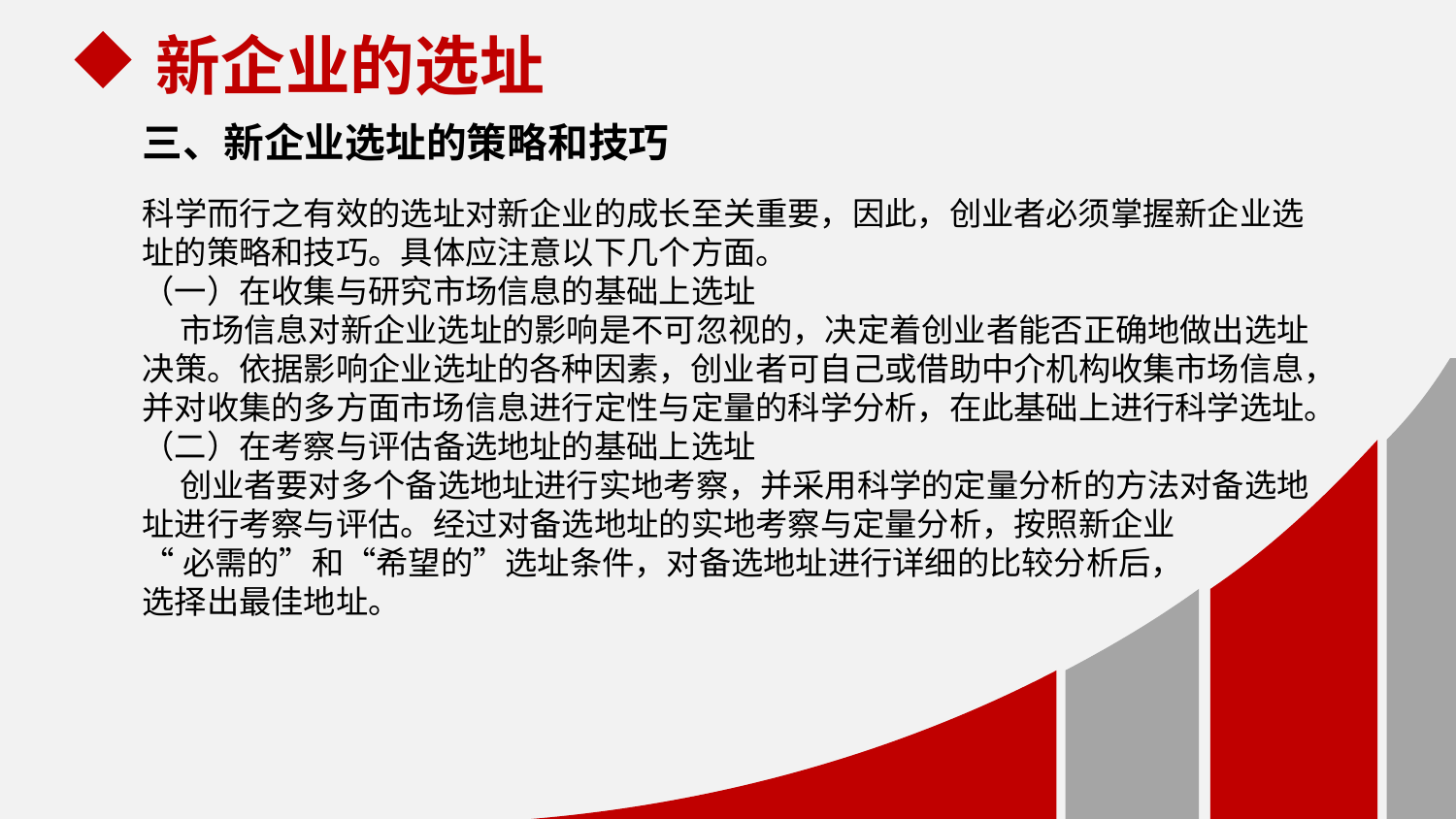

新企业的选址
三、新企业选址的策略和技巧

科学而行之有效的选址对新企业的成长至关重要，因此，创业者必须掌握新企业选址的策略和技巧。具体应注意以下几个方面。
（一）在收集与研究市场信息的基础上选址
    市场信息对新企业选址的影响是不可忽视的，决定着创业者能否正确地做出选址决策。依据影响企业选址的各种因素，创业者可自己或借助中介机构收集市场信息，并对收集的多方面市场信息进行定性与定量的科学分析，在此基础上进行科学选址。
（二）在考察与评估备选地址的基础上选址
    创业者要对多个备选地址进行实地考察，并采用科学的定量分析的方法对备选地址进行考察与评估。经过对备选地址的实地考察与定量分析，按照新企业
“必需的”和“希望的”选址条件，对备选地址进行详细的比较分析后，
选择出最佳地址。